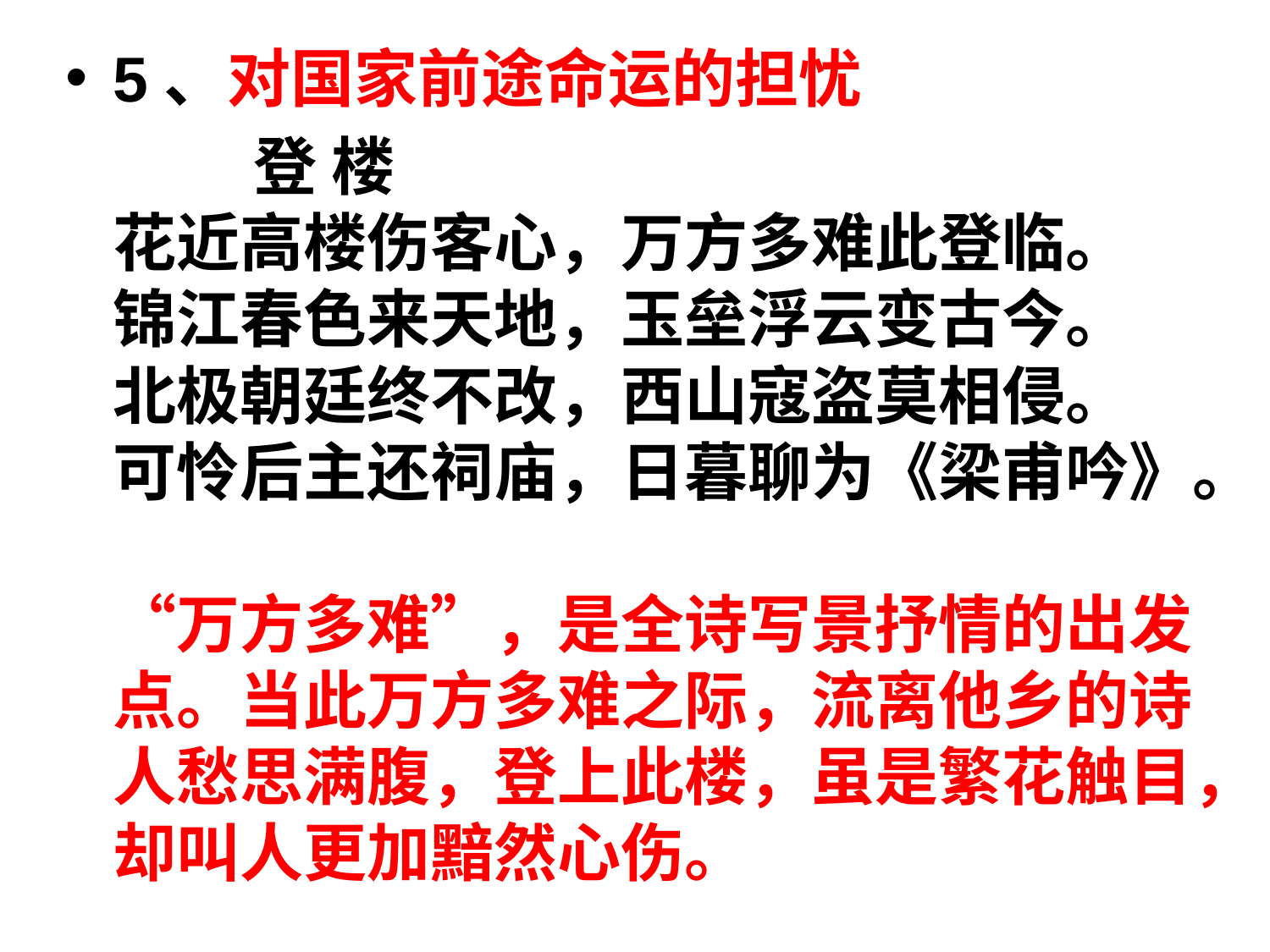

5、对国家前途命运的担忧
            登 楼
花近高楼伤客心，万方多难此登临。
锦江春色来天地，玉垒浮云变古今。
北极朝廷终不改，西山寇盗莫相侵。
可怜后主还祠庙，日暮聊为《梁甫吟》。
“万方多难”，是全诗写景抒情的出发点。当此万方多难之际，流离他乡的诗人愁思满腹，登上此楼，虽是繁花触目，却叫人更加黯然心伤。